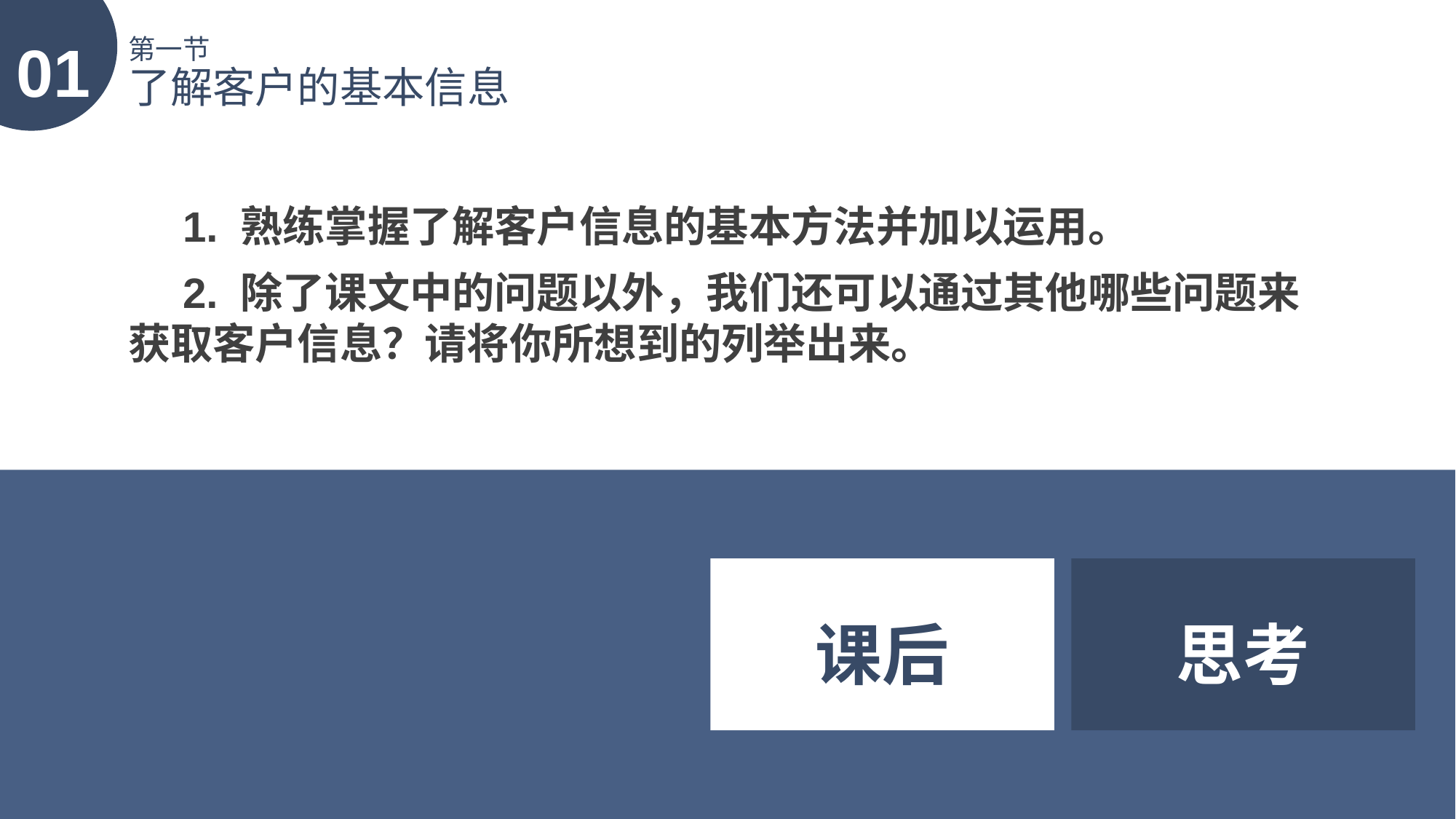

01
第一节
了解客户的基本信息
1. 熟练掌握了解客户信息的基本方法并加以运用。
2. 除了课文中的问题以外，我们还可以通过其他哪些问题来获取客户信息？请将你所想到的列举出来。

课后
思考